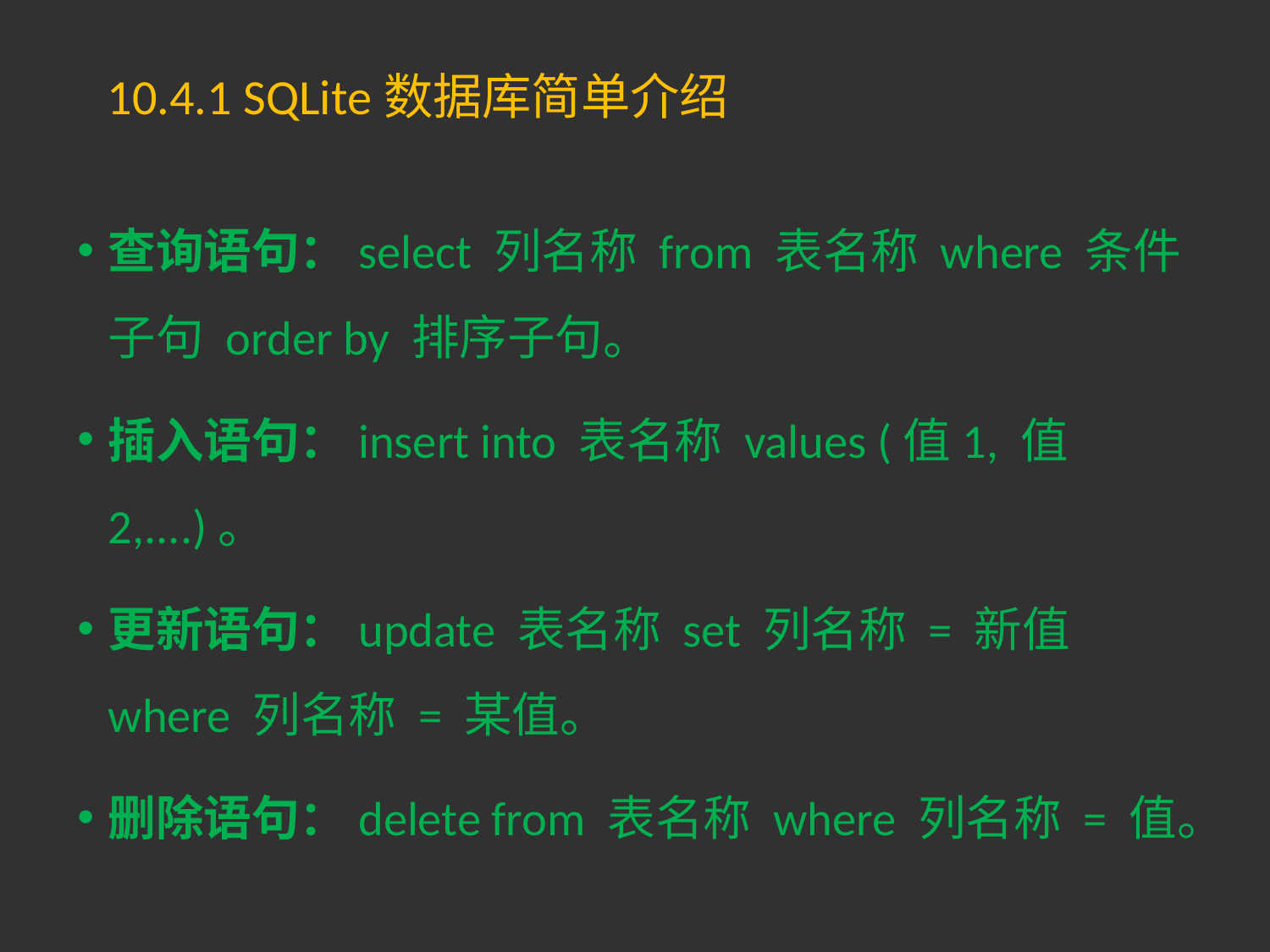

# 10.4.1 SQLite数据库简单介绍
查询语句：select 列名称 from 表名称 where 条件子句 order by 排序子句。
插入语句：insert into 表名称 values (值1, 值2,....)。
更新语句：update 表名称 set 列名称 = 新值 where 列名称 = 某值。
删除语句：delete from 表名称 where 列名称 = 值。